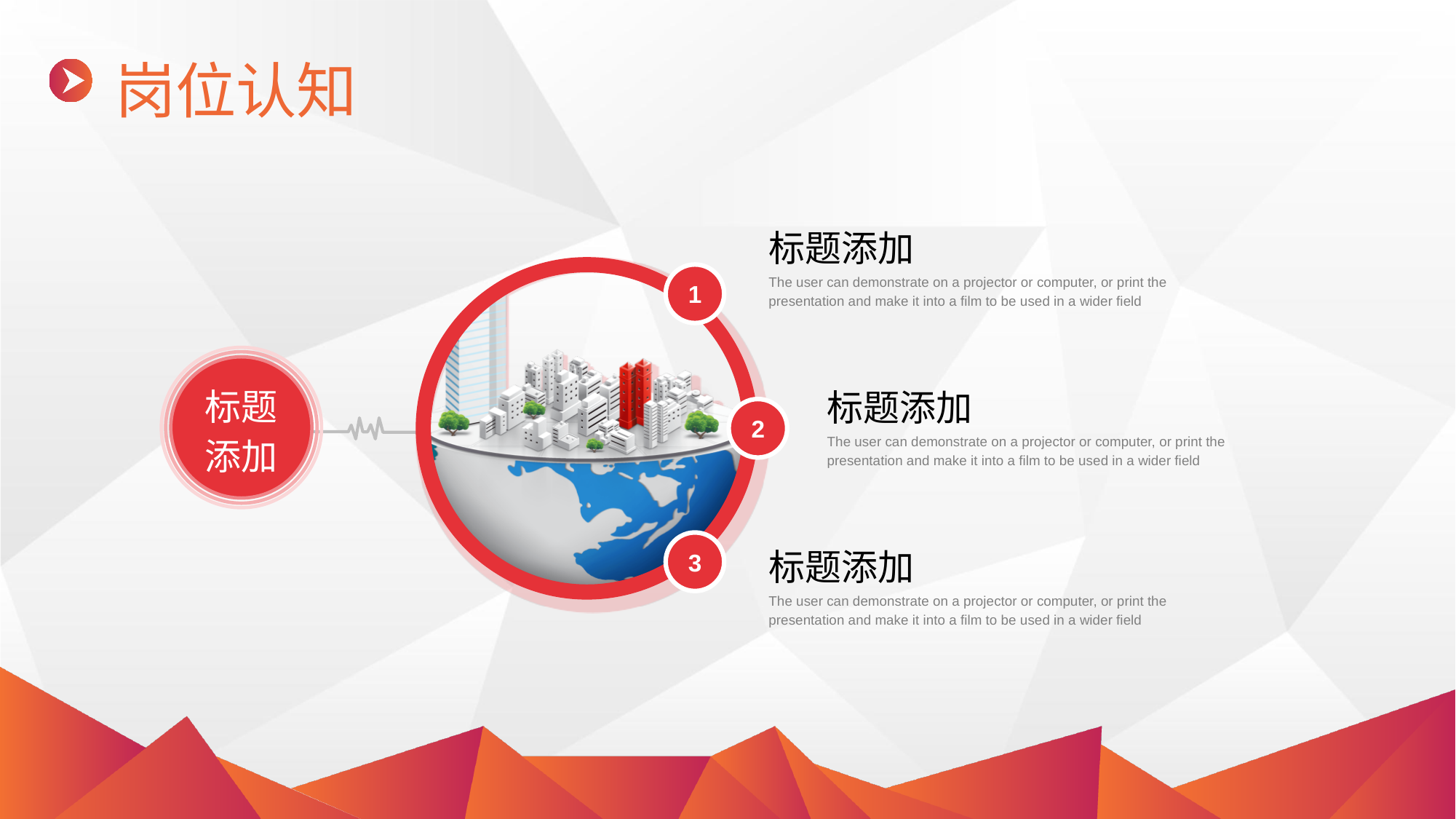

岗位认知

标题添加
The user can demonstrate on a projector or computer, or print the presentation and make it into a film to be used in a wider field
1

标题
添加
标题添加
The user can demonstrate on a projector or computer, or print the presentation and make it into a film to be used in a wider field
2

3
标题添加
The user can demonstrate on a projector or computer, or print the presentation and make it into a film to be used in a wider field